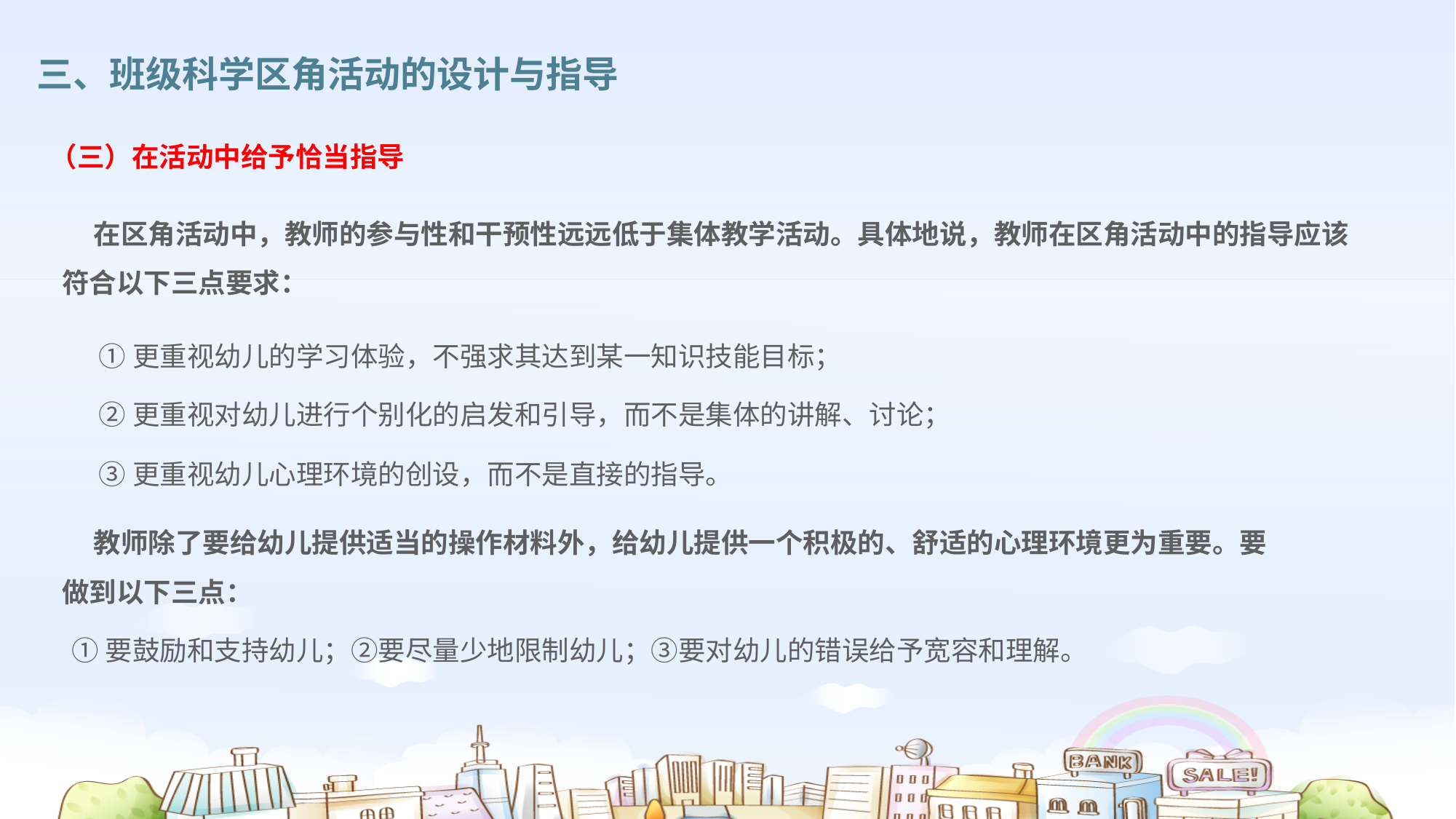

三、班级科学区角活动的设计与指导
（三）在活动中给予恰当指导
    在区角活动中，教师的参与性和干预性远远低于集体教学活动。具体地说，教师在区角活动中的指导应该符合以下三点要求：
①更重视幼儿的学习体验，不强求其达到某一知识技能目标；
②更重视对幼儿进行个别化的启发和引导，而不是集体的讲解、讨论；
③更重视幼儿心理环境的创设，而不是直接的指导。
    教师除了要给幼儿提供适当的操作材料外，给幼儿提供一个积极的、舒适的心理环境更为重要。要
做到以下三点：
①要鼓励和支持幼儿；②要尽量少地限制幼儿；③要对幼儿的错误给予宽容和理解。